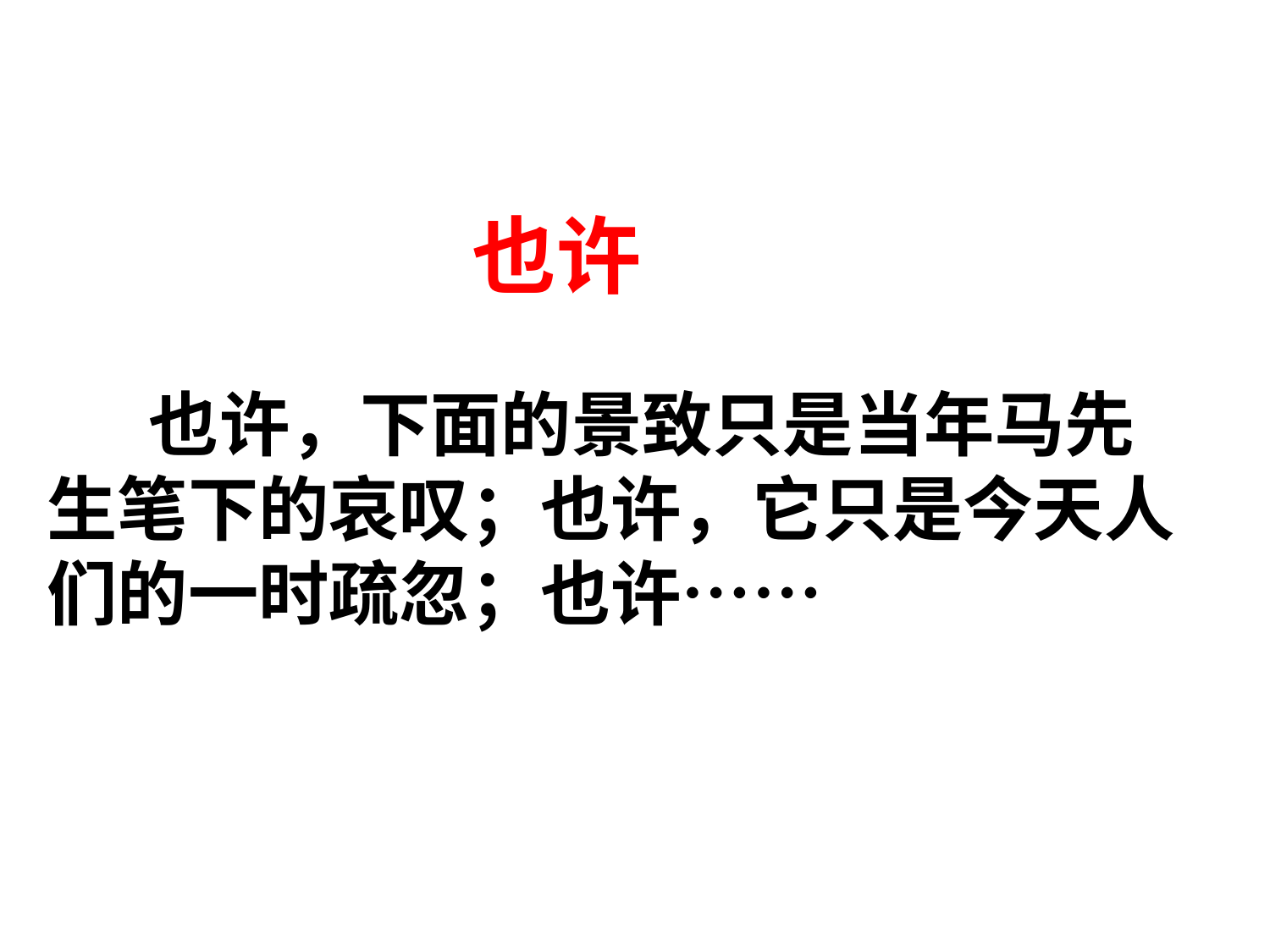

也许

      也许，下面的景致只是当年马先生笔下的哀叹；也许，它只是今天人们的一时疏忽；也许……